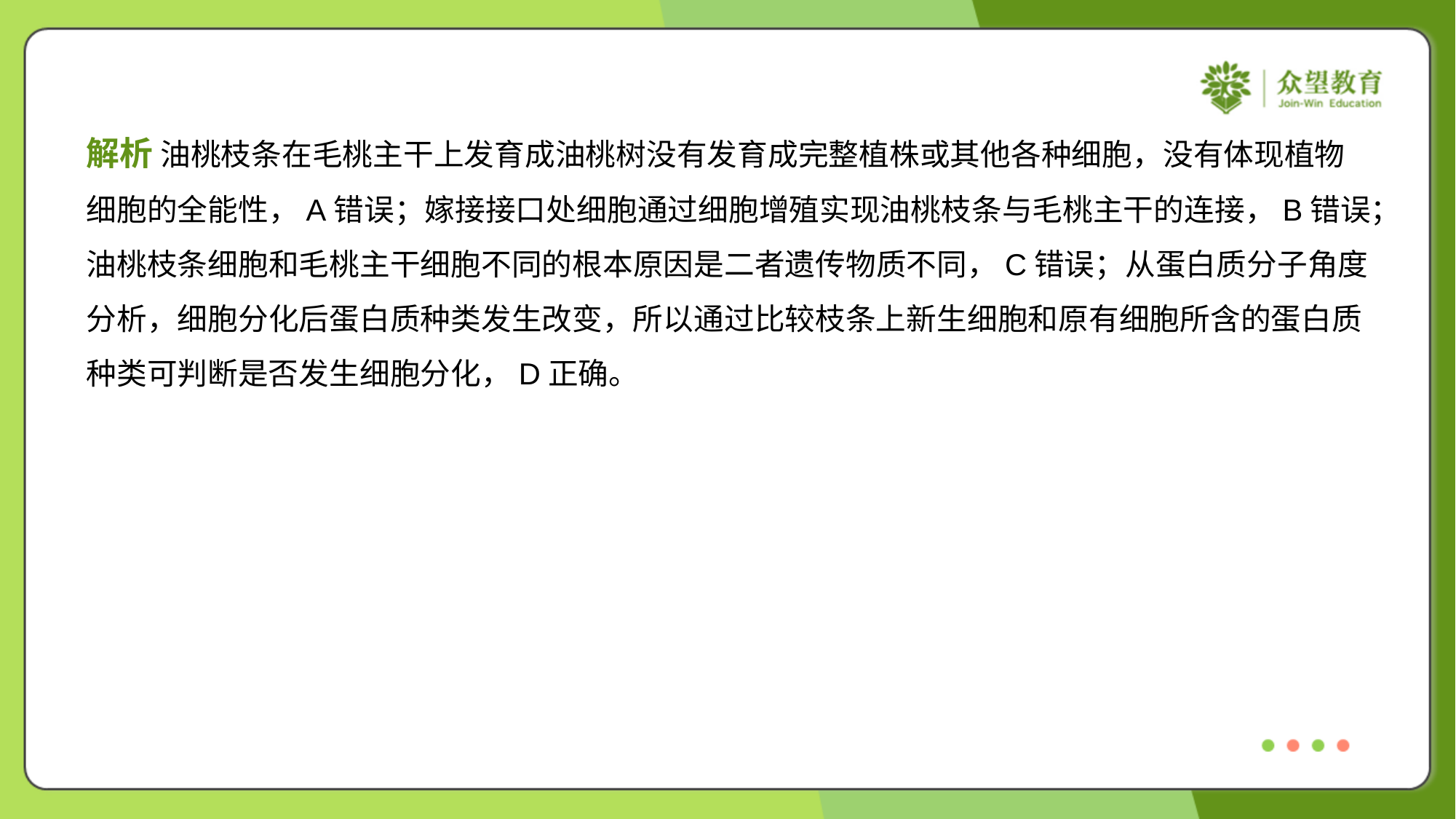

解析 油桃枝条在毛桃主干上发育成油桃树没有发育成完整植株或其他各种细胞，没有体现植物
细胞的全能性，A错误；嫁接接口处细胞通过细胞增殖实现油桃枝条与毛桃主干的连接，B错误；
油桃枝条细胞和毛桃主干细胞不同的根本原因是二者遗传物质不同，C错误；从蛋白质分子角度
分析，细胞分化后蛋白质种类发生改变，所以通过比较枝条上新生细胞和原有细胞所含的蛋白质
种类可判断是否发生细胞分化，D正确。